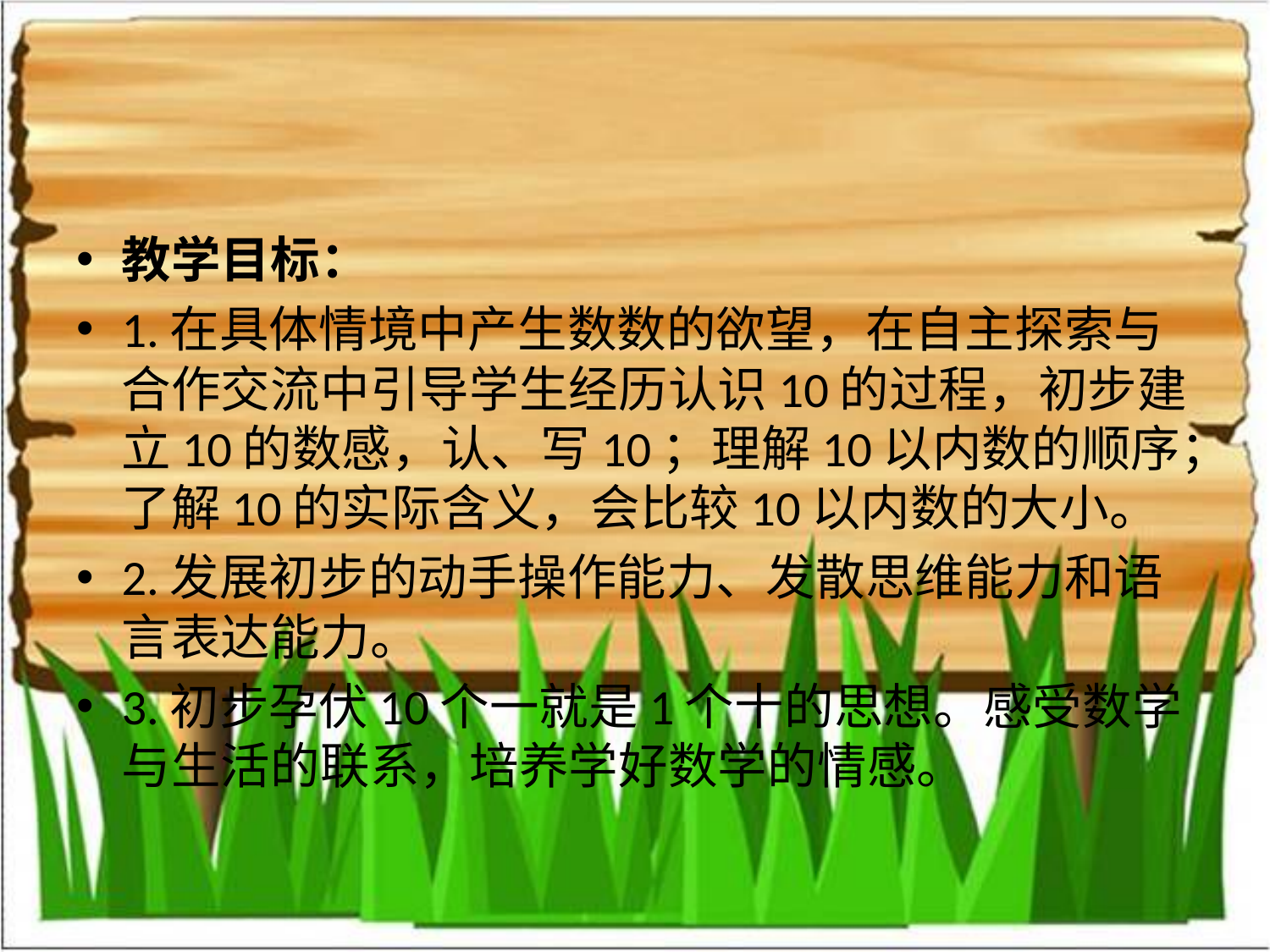

#
教学目标：
1.在具体情境中产生数数的欲望，在自主探索与合作交流中引导学生经历认识10的过程，初步建立10的数感，认、写10；理解10以内数的顺序；了解10的实际含义，会比较10以内数的大小。
2.发展初步的动手操作能力、发散思维能力和语言表达能力。
3.初步孕伏10个一就是1个十的思想。感受数学与生活的联系，培养学好数学的情感。